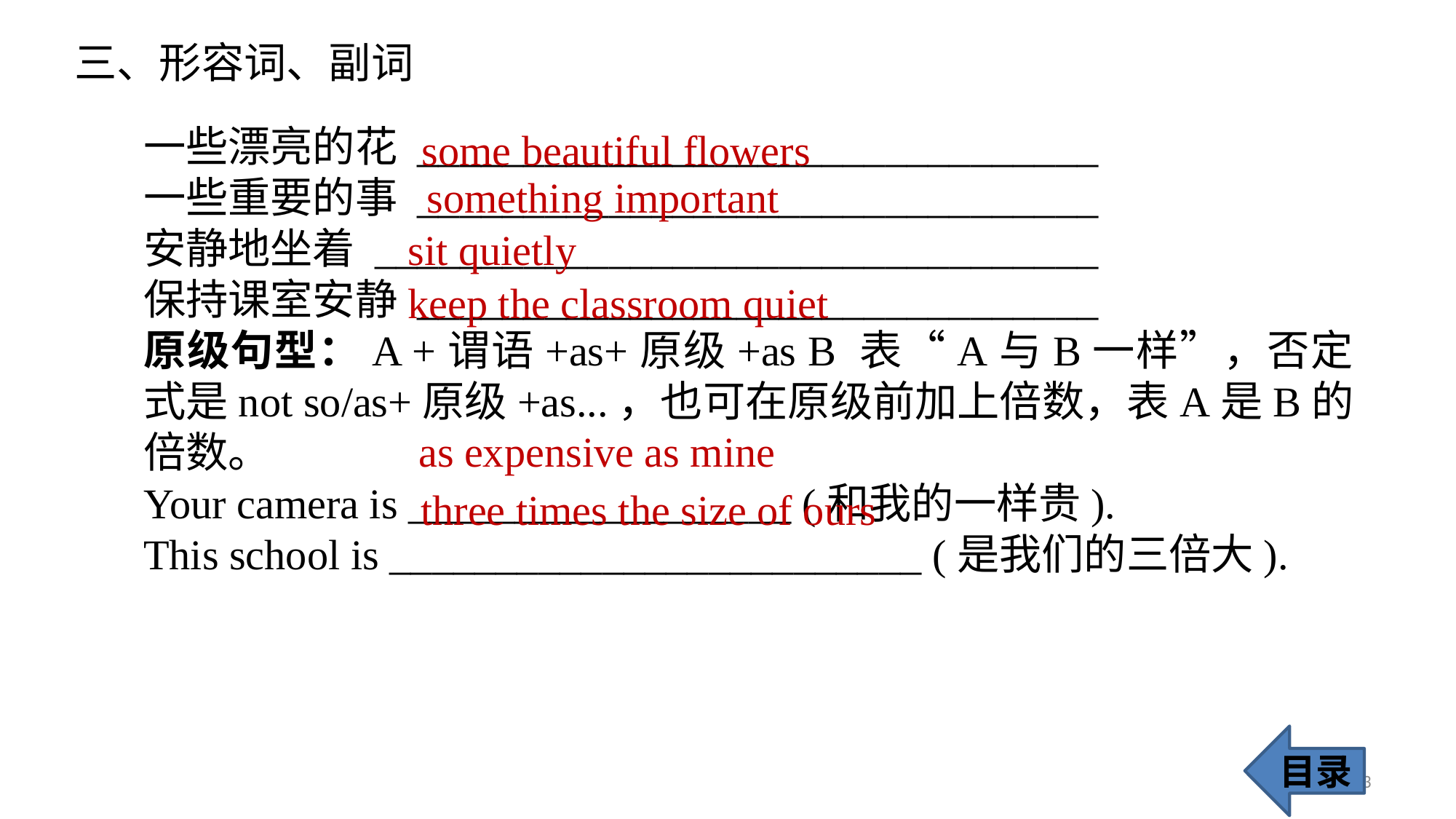

三、形容词、副词
一些漂亮的花 ________________________________
一些重要的事 ________________________________
安静地坐着 __________________________________
保持课室安静 ________________________________
原级句型：A +谓语+as+原级+as B 表“A与B一样”，否定式是not so/as+原级+as...，也可在原级前加上倍数，表A是B的倍数。
Your camera is __________________ (和我的一样贵).
This school is _________________________ (是我们的三倍大).
	some beautiful flowers
something important
sit quietly
keep the classroom quiet
 as expensive as mine
three times the size of ours
目录
73